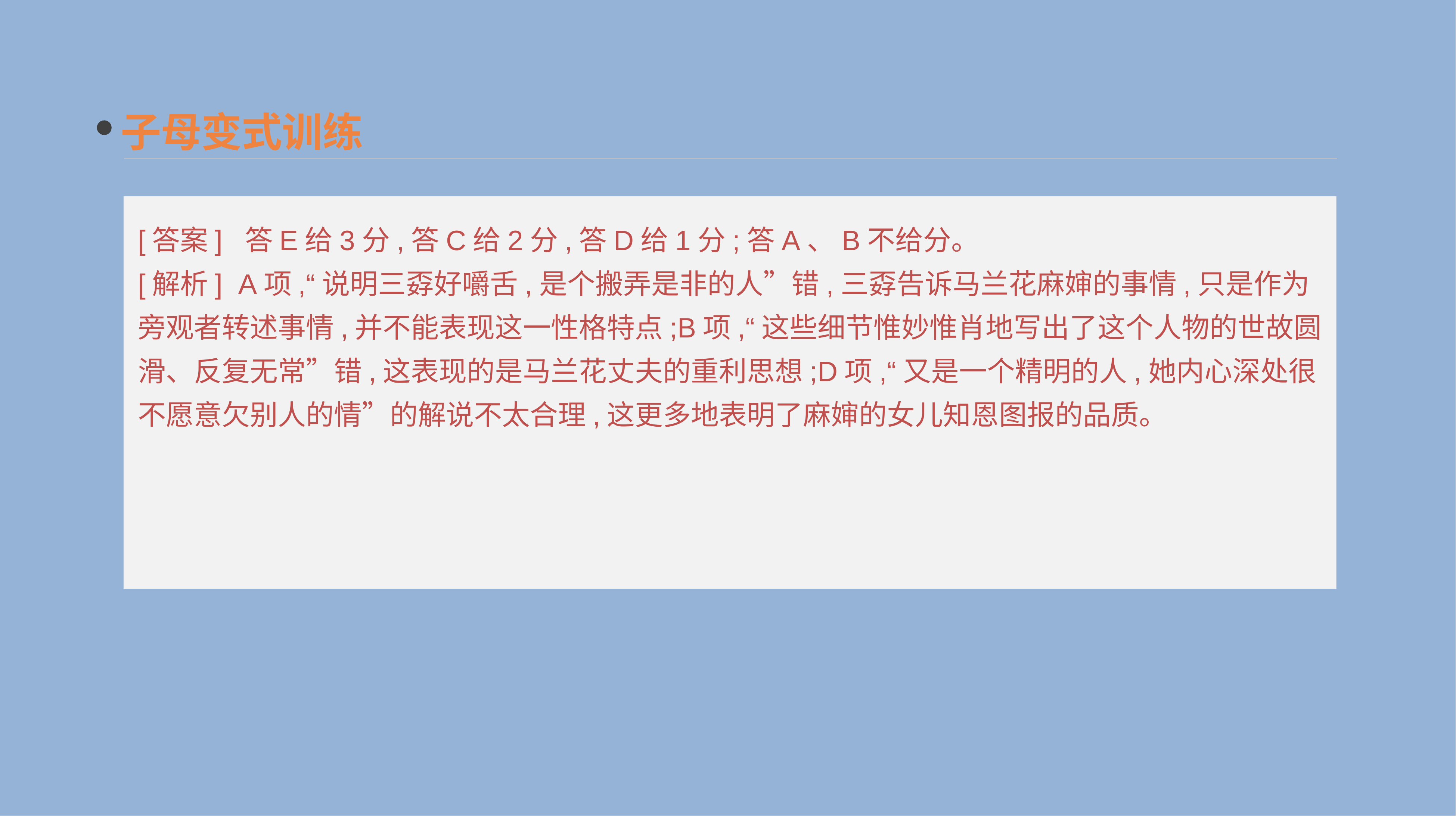

子母变式训练

[答案]  答E给3分,答C给2分,答D给1分;答A、B不给分。
[解析]  A项,“说明三孬好嚼舌,是个搬弄是非的人”错,三孬告诉马兰花麻婶的事情,只是作为旁观者转述事情,并不能表现这一性格特点;B项,“这些细节惟妙惟肖地写出了这个人物的世故圆滑、反复无常”错,这表现的是马兰花丈夫的重利思想;D项,“又是一个精明的人,她内心深处很不愿意欠别人的情”的解说不太合理,这更多地表明了麻婶的女儿知恩图报的品质。